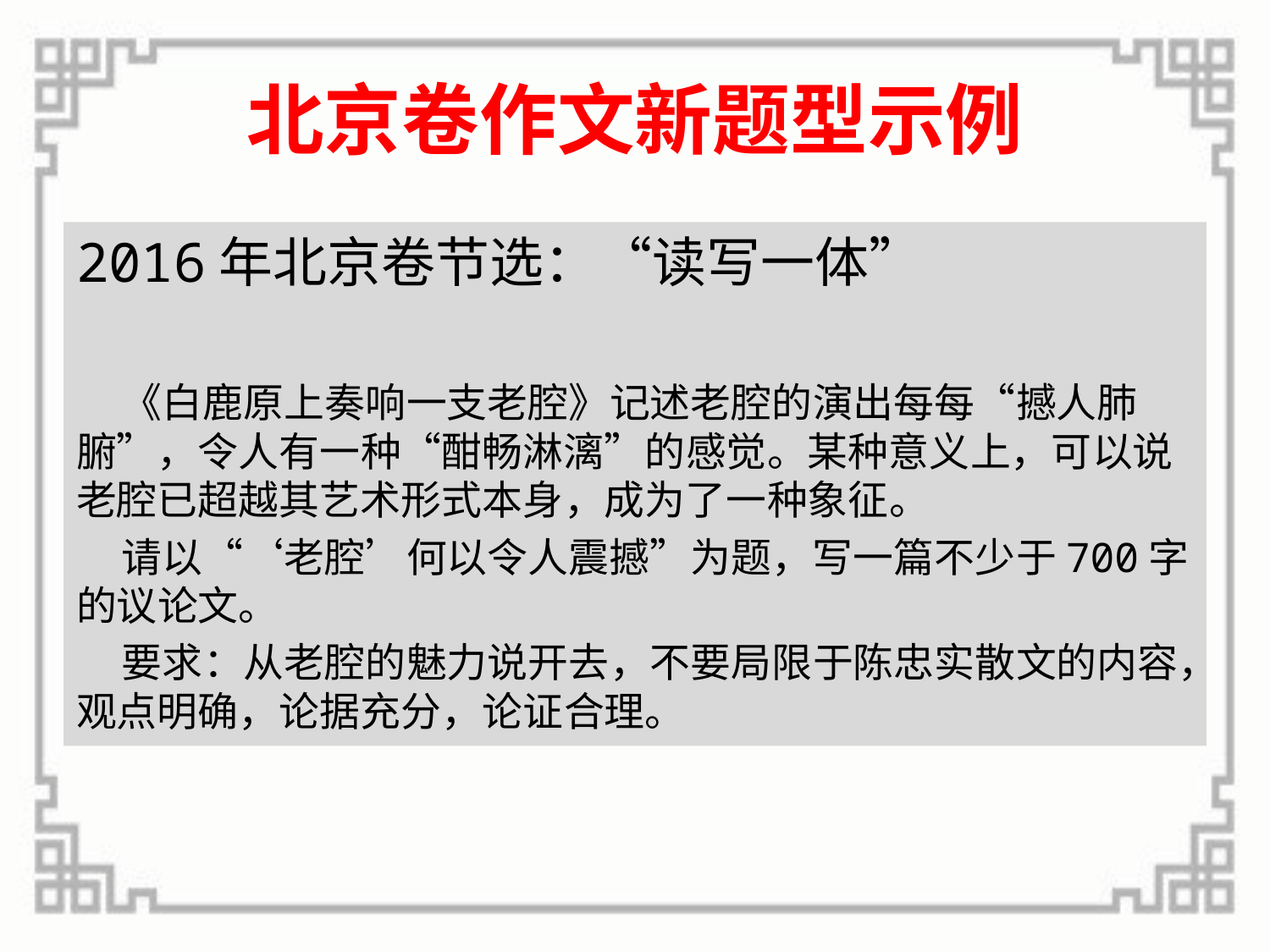

# 北京卷作文新题型示例
2016年北京卷节选：“读写一体”

    《白鹿原上奏响一支老腔》记述老腔的演出每每“撼人肺腑”，令人有一种“酣畅淋漓”的感觉。某种意义上，可以说老腔已超越其艺术形式本身，成为了一种象征。
    请以“‘老腔’何以令人震撼”为题，写一篇不少于700字的议论文。
    要求：从老腔的魅力说开去，不要局限于陈忠实散文的内容，观点明确，论据充分，论证合理。